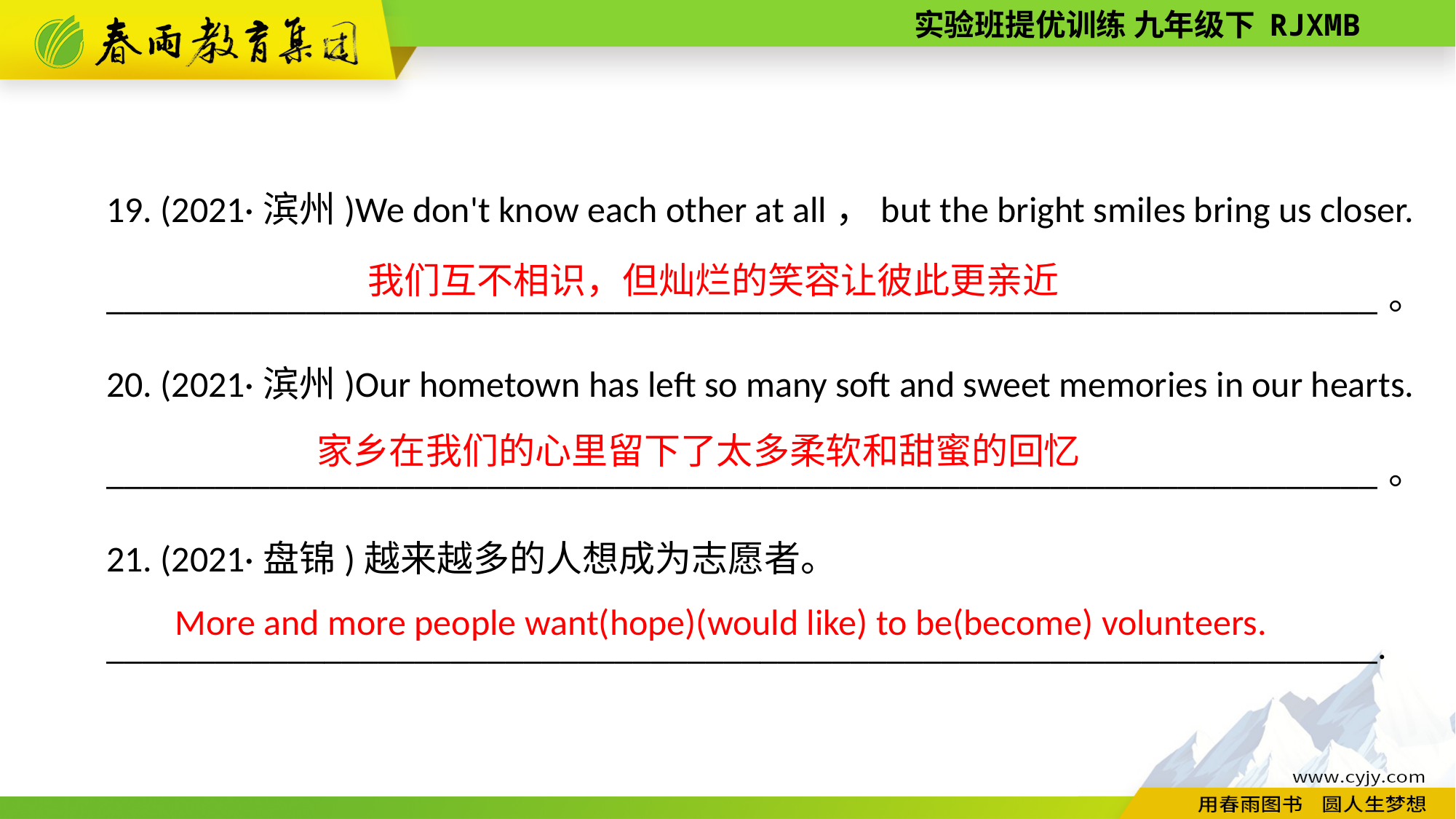

19. (2021·滨州)We don't know each other at all，but the bright smiles bring us closer.
______________________________________________________________________。
20. (2021·滨州)Our hometown has left so many soft and sweet memories in our hearts.
______________________________________________________________________。
21. (2021·盘锦)越来越多的人想成为志愿者。
______________________________________________________________________.
我们互不相识，但灿烂的笑容让彼此更亲近
家乡在我们的心里留下了太多柔软和甜蜜的回忆
More and more people want(hope)(would like) to be(become) volunteers.